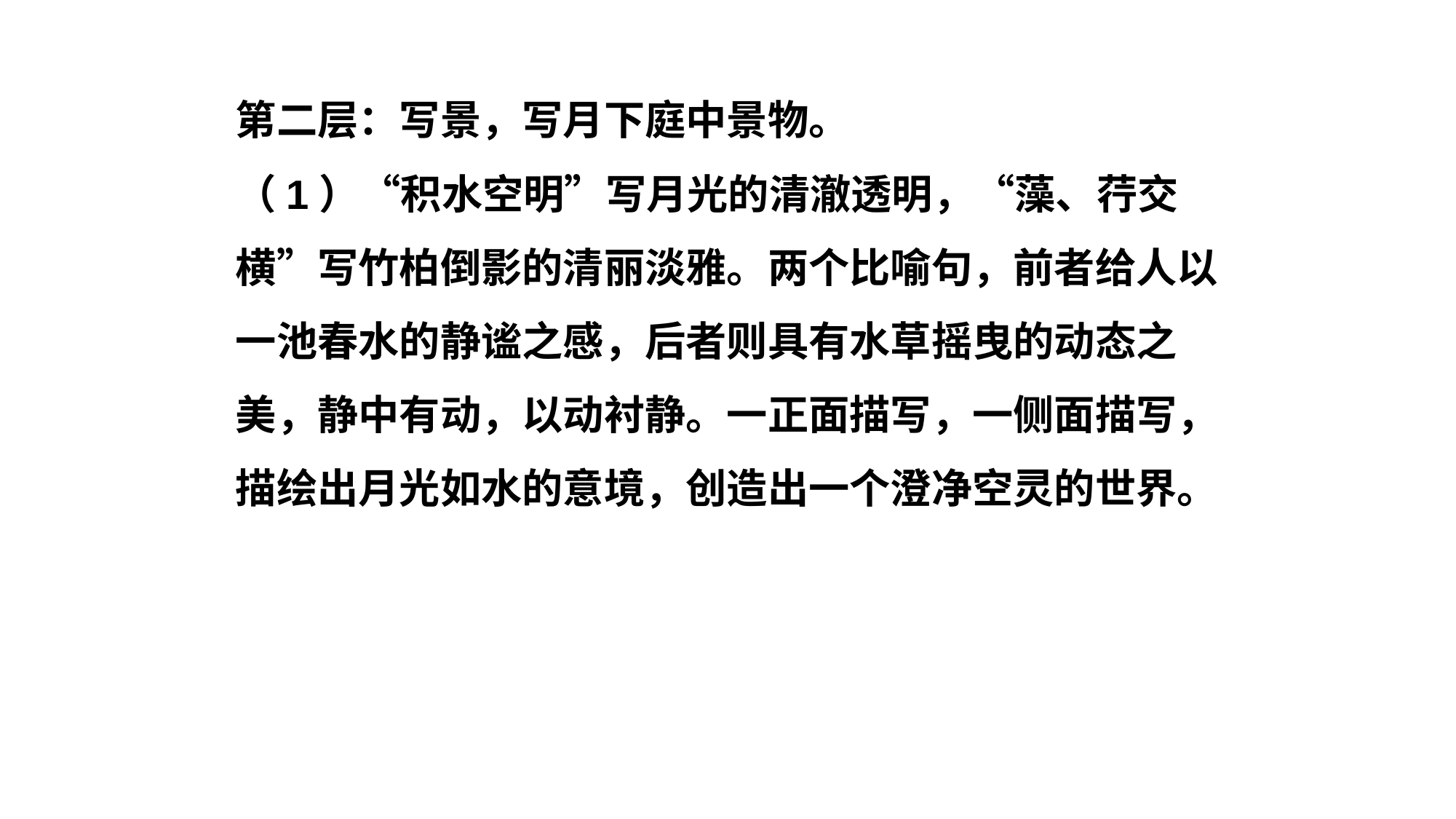

第二层：写景，写月下庭中景物。
（1）“积水空明”写月光的清澈透明，“藻、荇交横”写竹柏倒影的清丽淡雅。两个比喻句，前者给人以一池春水的静谧之感，后者则具有水草摇曳的动态之美，静中有动，以动衬静。一正面描写，一侧面描写，描绘出月光如水的意境，创造出一个澄净空灵的世界。